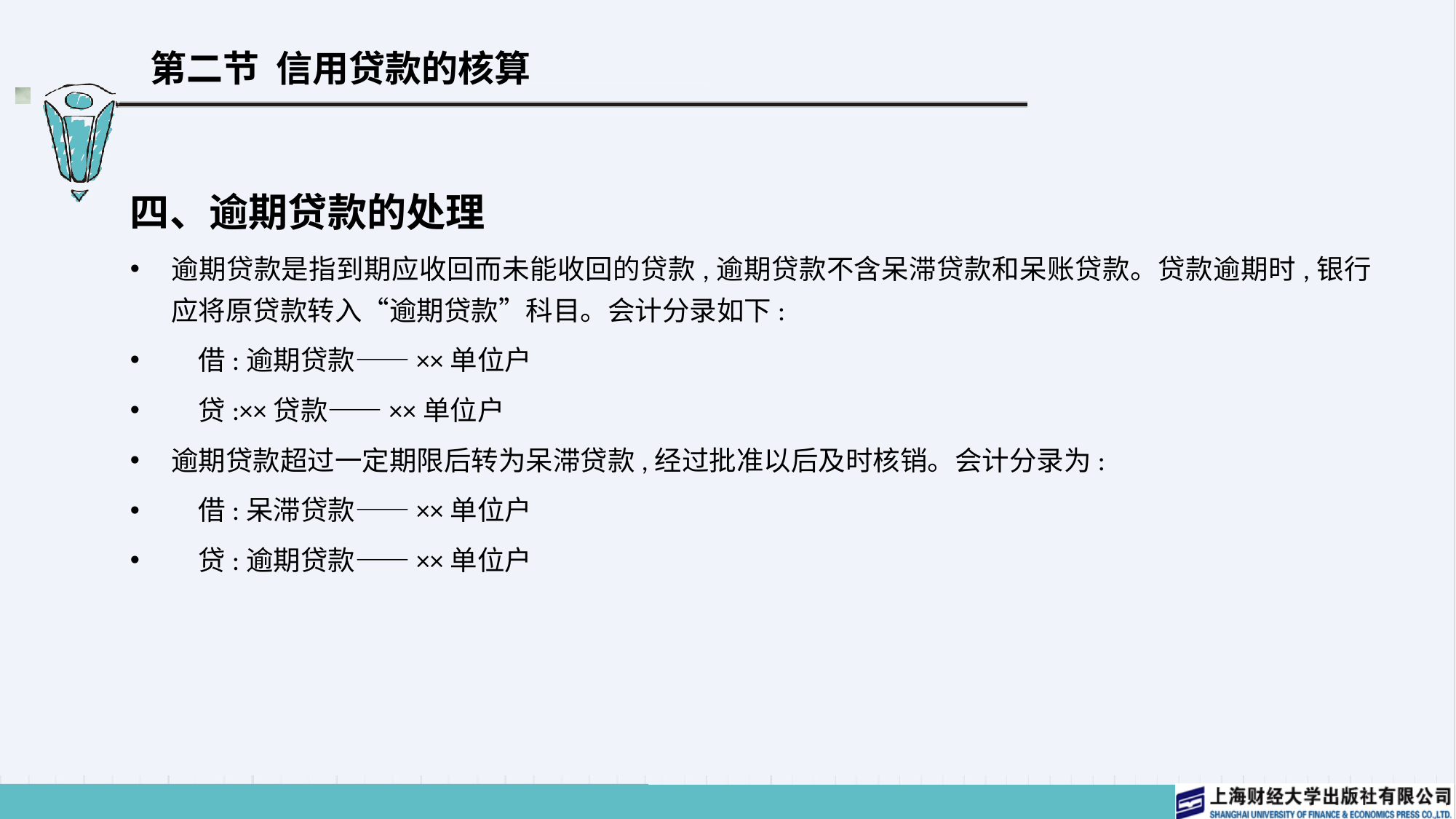

# 第二节  信用贷款的核算
四、逾期贷款的处理
逾期贷款是指到期应收回而未能收回的贷款,逾期贷款不含呆滞贷款和呆账贷款。贷款逾期时,银行应将原贷款转入“逾期贷款”科目。会计分录如下:
　借:逾期贷款——××单位户
　贷:××贷款——××单位户
逾期贷款超过一定期限后转为呆滞贷款,经过批准以后及时核销。会计分录为:
　借:呆滞贷款——××单位户
　贷:逾期贷款——××单位户